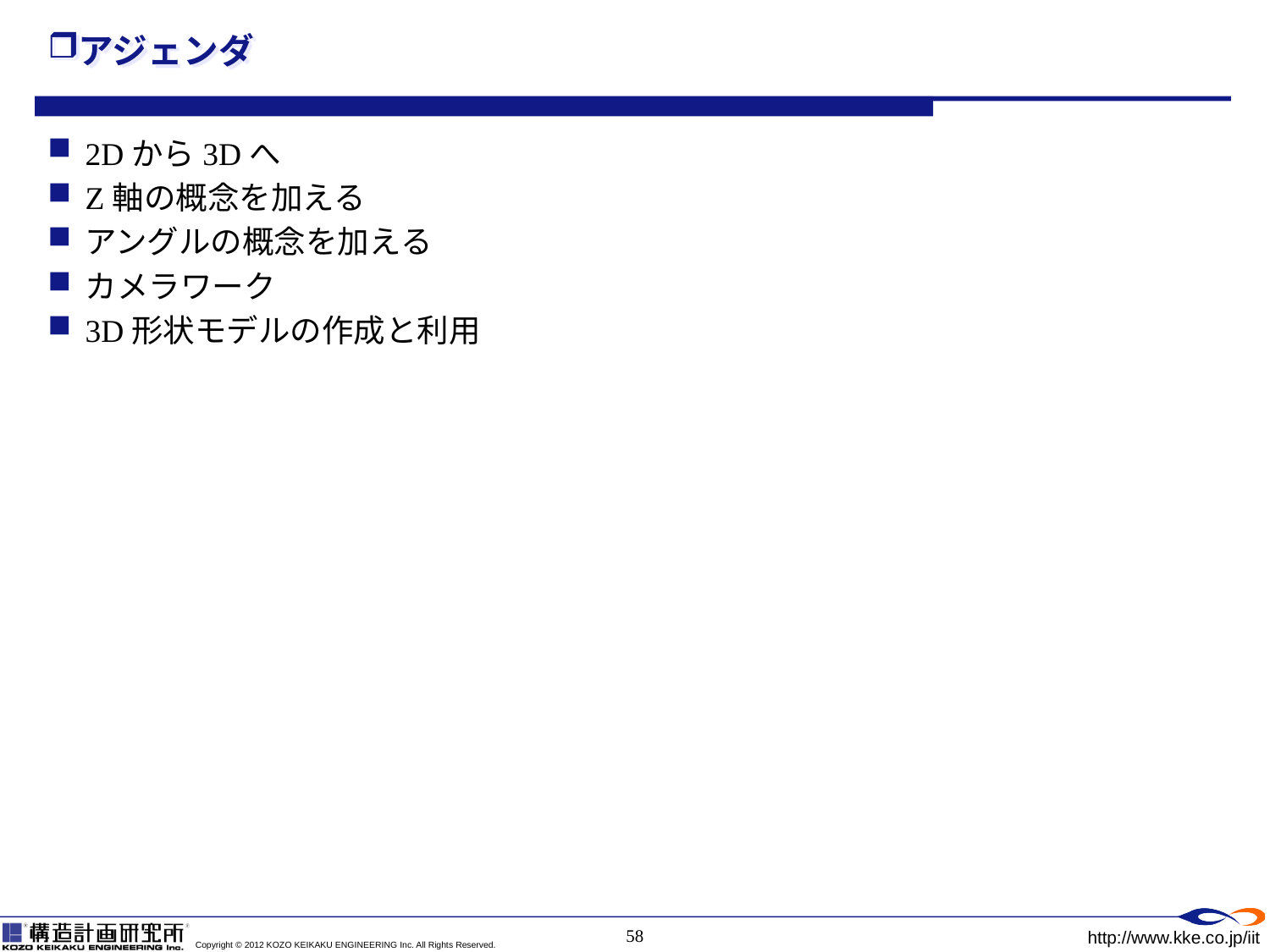

# アジェンダ
2Dから3Dへ
Z軸の概念を加える
アングルの概念を加える
カメラワーク
3D形状モデルの作成と利用
58